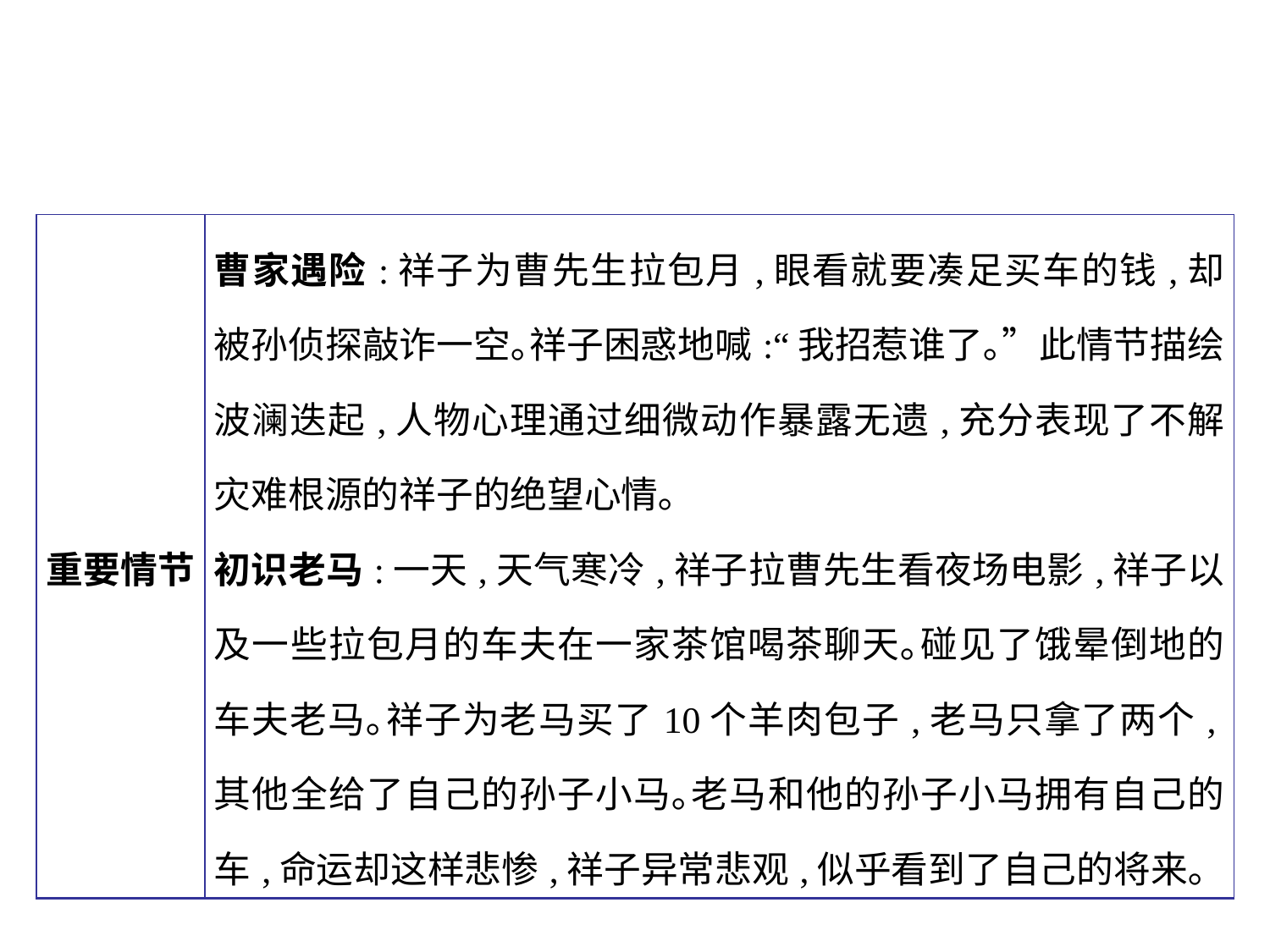

| 重要情节 | 曹家遇险:祥子为曹先生拉包月,眼看就要凑足买车的钱,却被孙侦探敲诈一空｡祥子困惑地喊:“我招惹谁了｡”此情节描绘波澜迭起,人物心理通过细微动作暴露无遗,充分表现了不解灾难根源的祥子的绝望心情｡ 初识老马:一天,天气寒冷,祥子拉曹先生看夜场电影,祥子以及一些拉包月的车夫在一家茶馆喝茶聊天｡碰见了饿晕倒地的车夫老马｡祥子为老马买了10个羊肉包子,老马只拿了两个,其他全给了自己的孙子小马｡老马和他的孙子小马拥有自己的车,命运却这样悲惨,祥子异常悲观,似乎看到了自己的将来｡ |
| --- | --- |